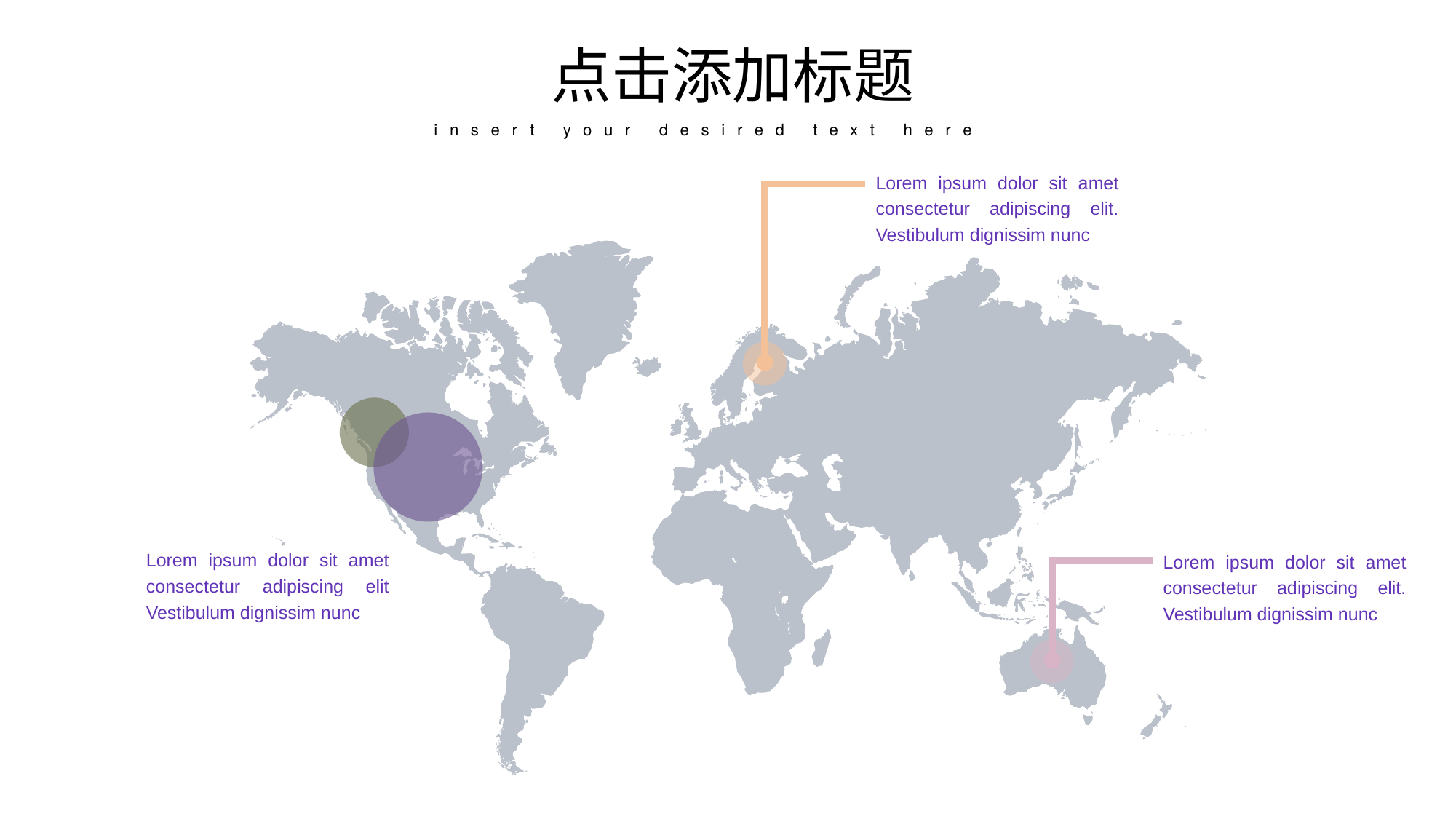

点击添加标题
insert your desired text here
www. daiyongming.com
Lorem ipsum dolor sit amet consectetur adipiscing elit. Vestibulum dignissim nunc

Lorem ipsum dolor sit amet consectetur adipiscing elit Vestibulum dignissim nunc
Lorem ipsum dolor sit amet consectetur adipiscing elit. Vestibulum dignissim nunc